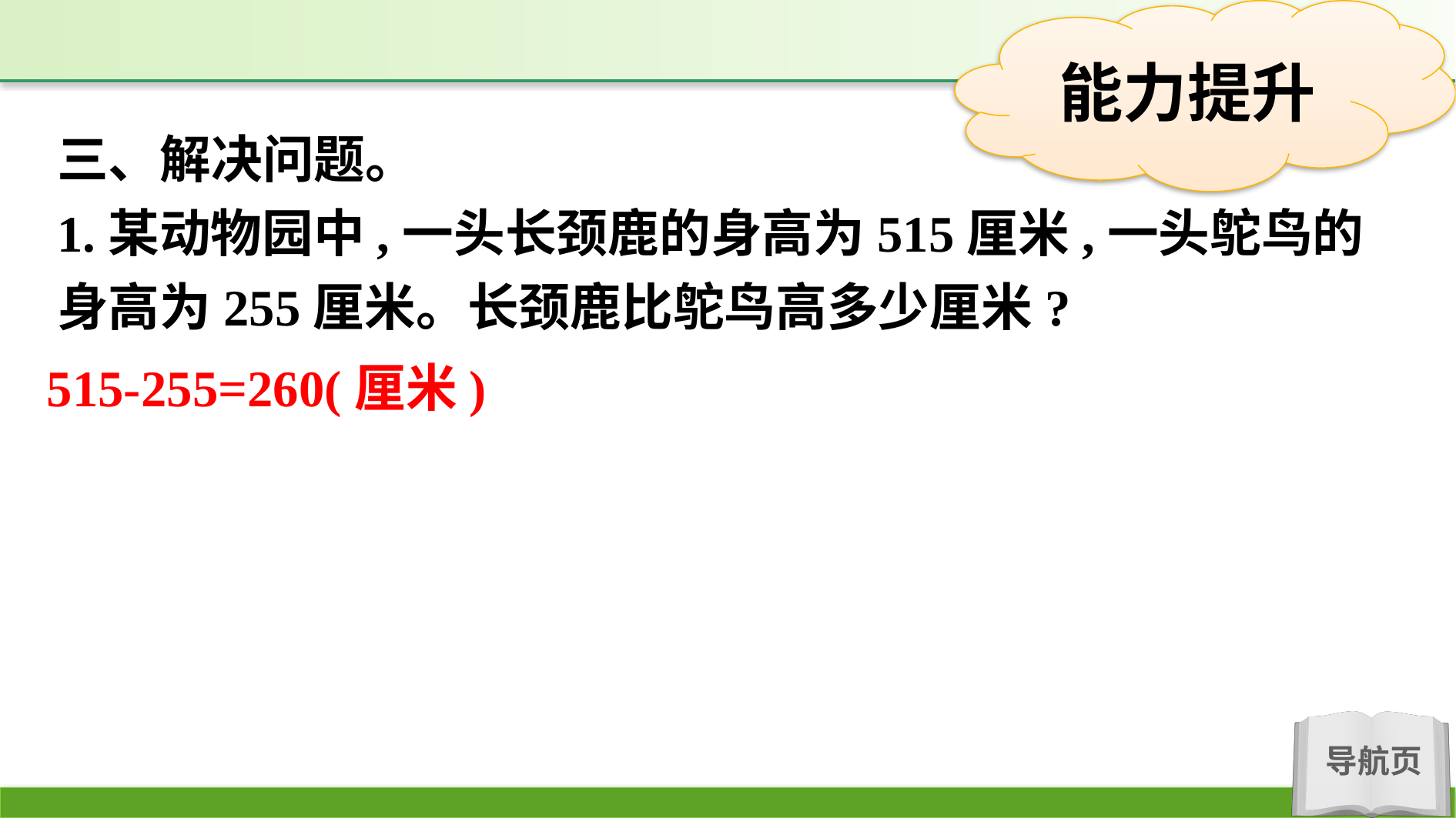

三、解决问题。
1.某动物园中,一头长颈鹿的身高为515厘米,一头鸵鸟的身高为255厘米。长颈鹿比鸵鸟高多少厘米?
515-255=260(厘米)